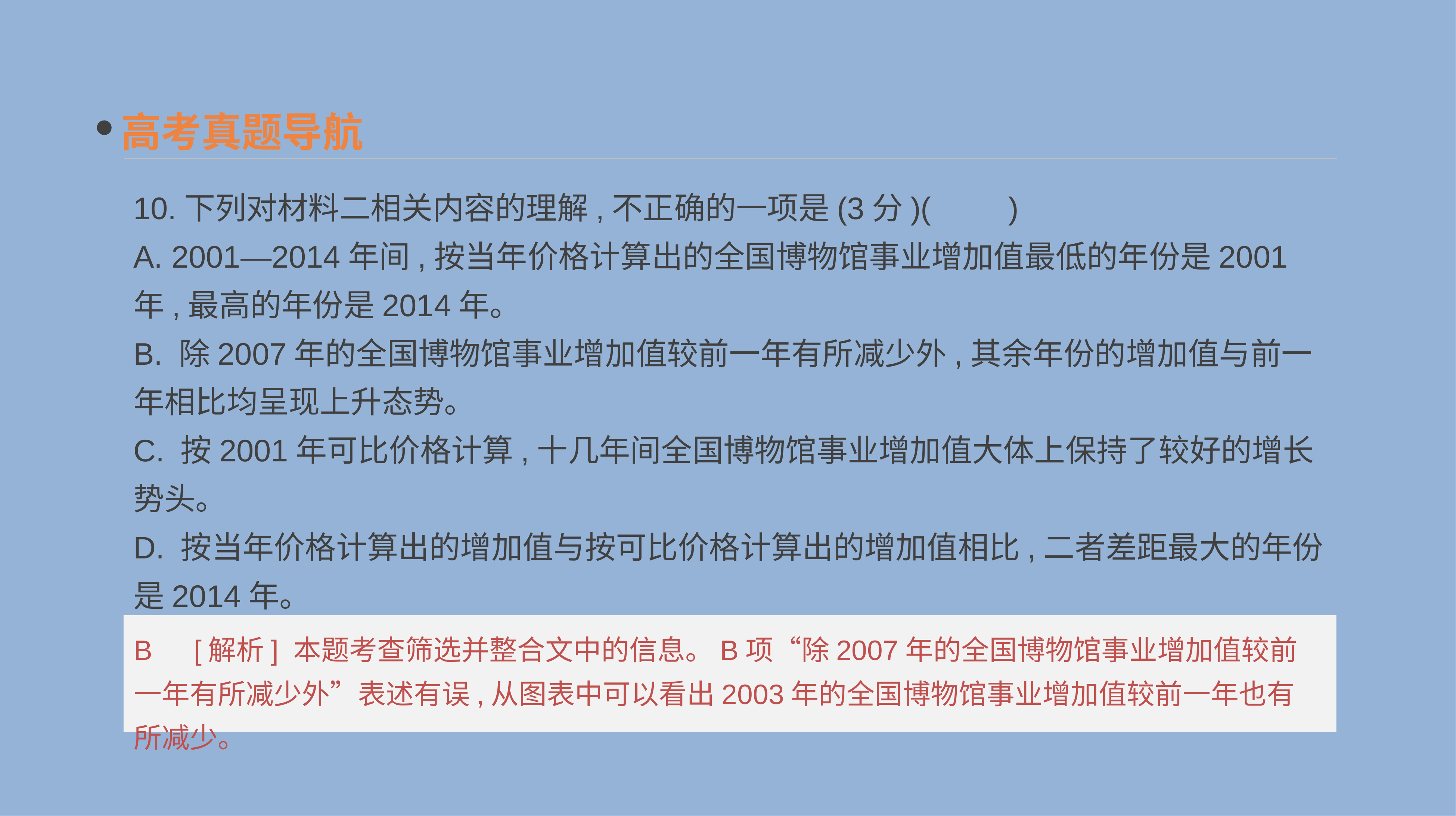

高考真题导航

10.下列对材料二相关内容的理解,不正确的一项是(3分)(　　)
A. 2001—2014年间,按当年价格计算出的全国博物馆事业增加值最低的年份是2001年,最高的年份是2014年。
B. 除2007年的全国博物馆事业增加值较前一年有所减少外,其余年份的增加值与前一年相比均呈现上升态势。
C. 按2001年可比价格计算,十几年间全国博物馆事业增加值大体上保持了较好的增长势头。
D. 按当年价格计算出的增加值与按可比价格计算出的增加值相比,二者差距最大的年份是2014年。

B　[解析] 本题考查筛选并整合文中的信息。B项“除2007年的全国博物馆事业增加值较前一年有所减少外”表述有误,从图表中可以看出2003年的全国博物馆事业增加值较前一年也有所减少。